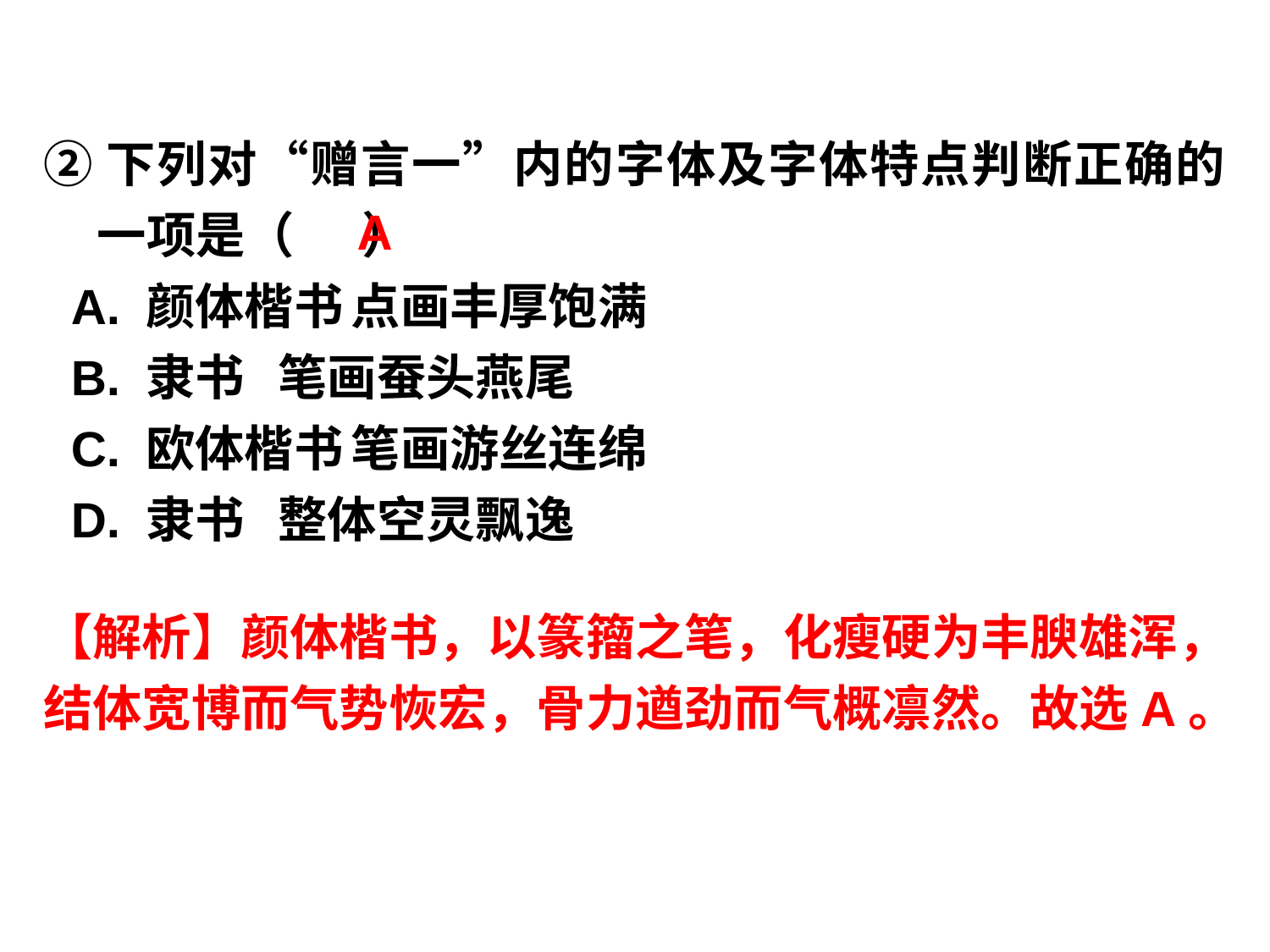

②下列对“赠言一”内的字体及字体特点判断正确的一项是（      ）
  A. 颜体楷书	点画丰厚饱满
  B. 隶书   笔画蚕头燕尾
  C. 欧体楷书	笔画游丝连绵
  D. 隶书   整体空灵飘逸
A
【解析】颜体楷书，以篆籀之笔，化瘦硬为丰腴雄浑，结体宽博而气势恢宏，骨力遒劲而气概凛然。故选A。